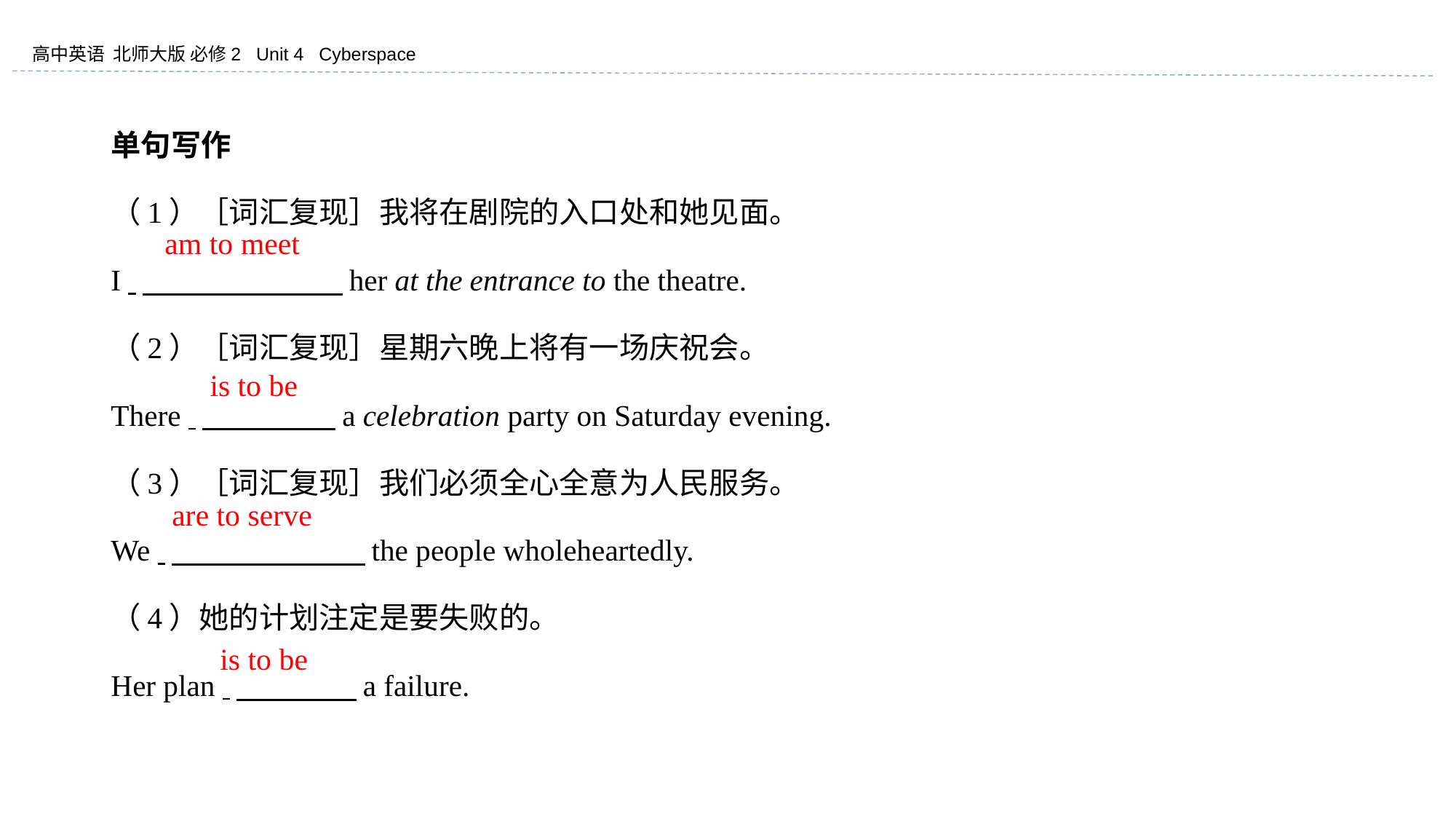

单句写作
（1）［词汇复现］我将在剧院的入口处和她见面。
I  　　　　  　　 her at the entrance to the theatre.
（2）［词汇复现］星期六晚上将有一场庆祝会。
There  　　　　  a celebration party on Saturday evening.
（3）［词汇复现］我们必须全心全意为人民服务。
We  　　　　  　　the people wholeheartedly.
（4）她的计划注定是要失败的。
Her plan  　　　　a failure.

am to meet
is to be
are to serve
is to be